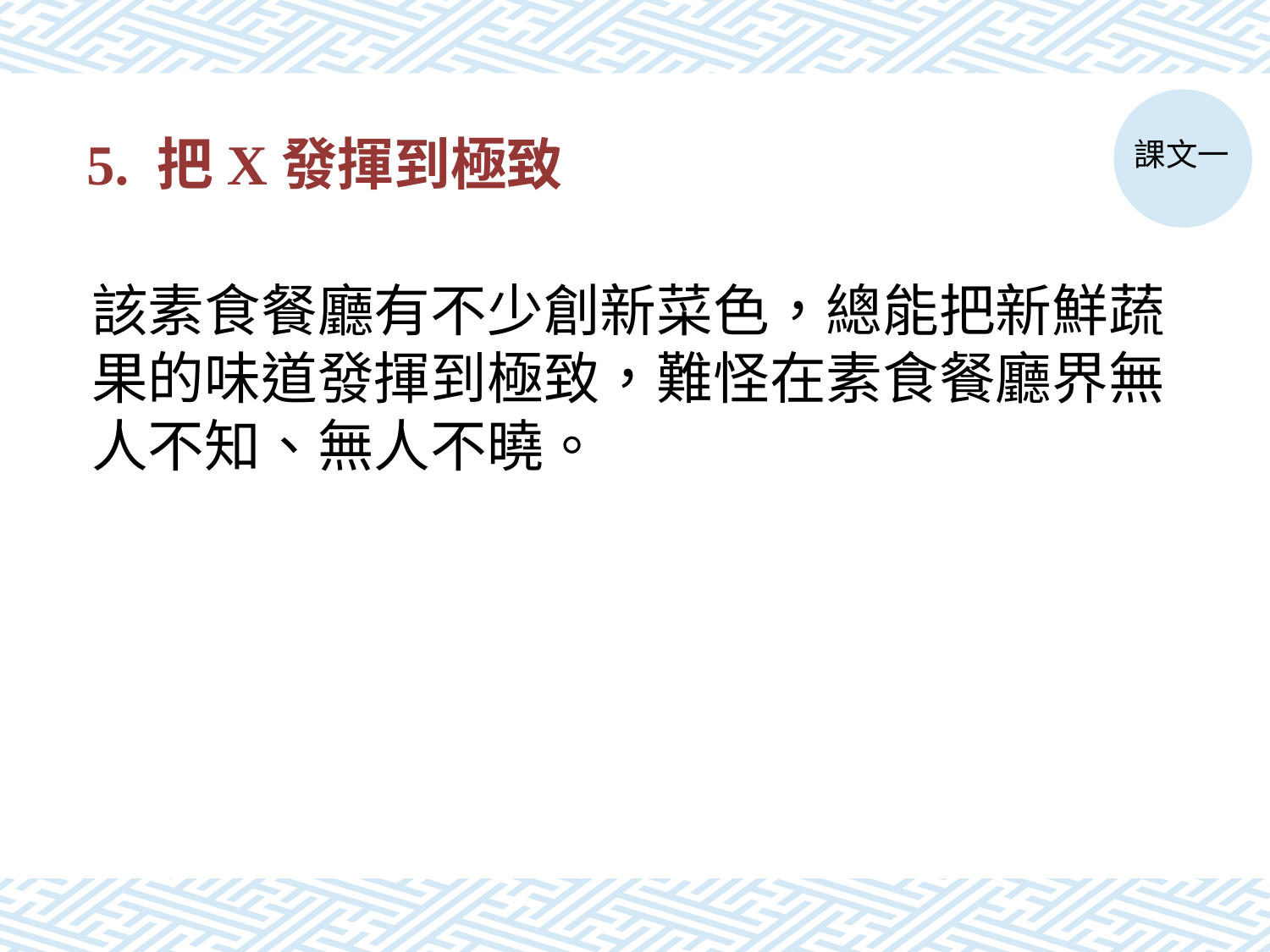

課文一
# 5. 把X發揮到極致
該素食餐廳有不少創新菜色，總能把新鮮蔬果的味道發揮到極致，難怪在素食餐廳界無人不知、無人不曉。